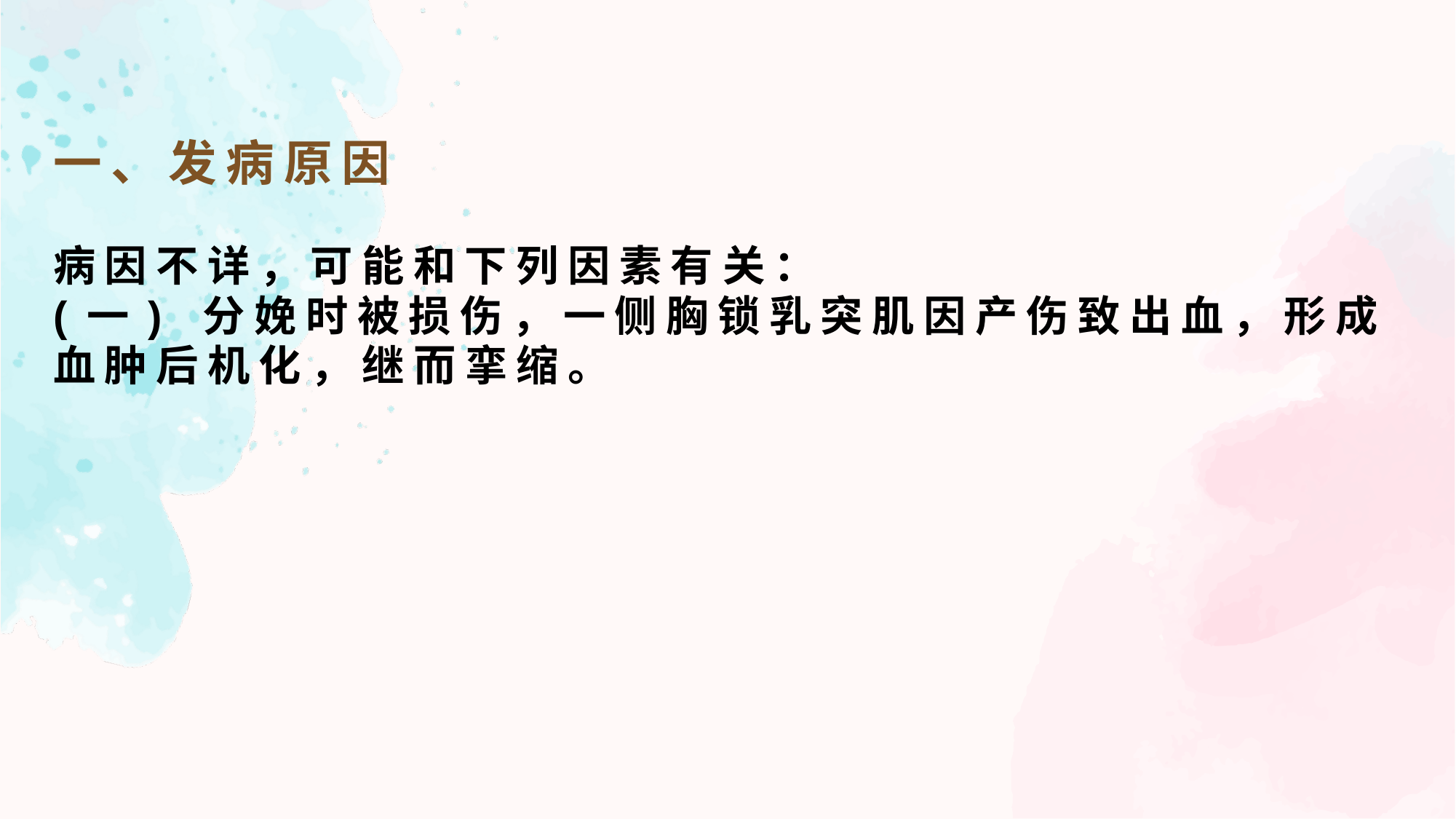

一、发病原因

病因不详，可能和下列因素有关：
(一) 分娩时被损伤，一侧胸锁乳突肌因产伤致出血，形成血肿后机化，继而挛缩。